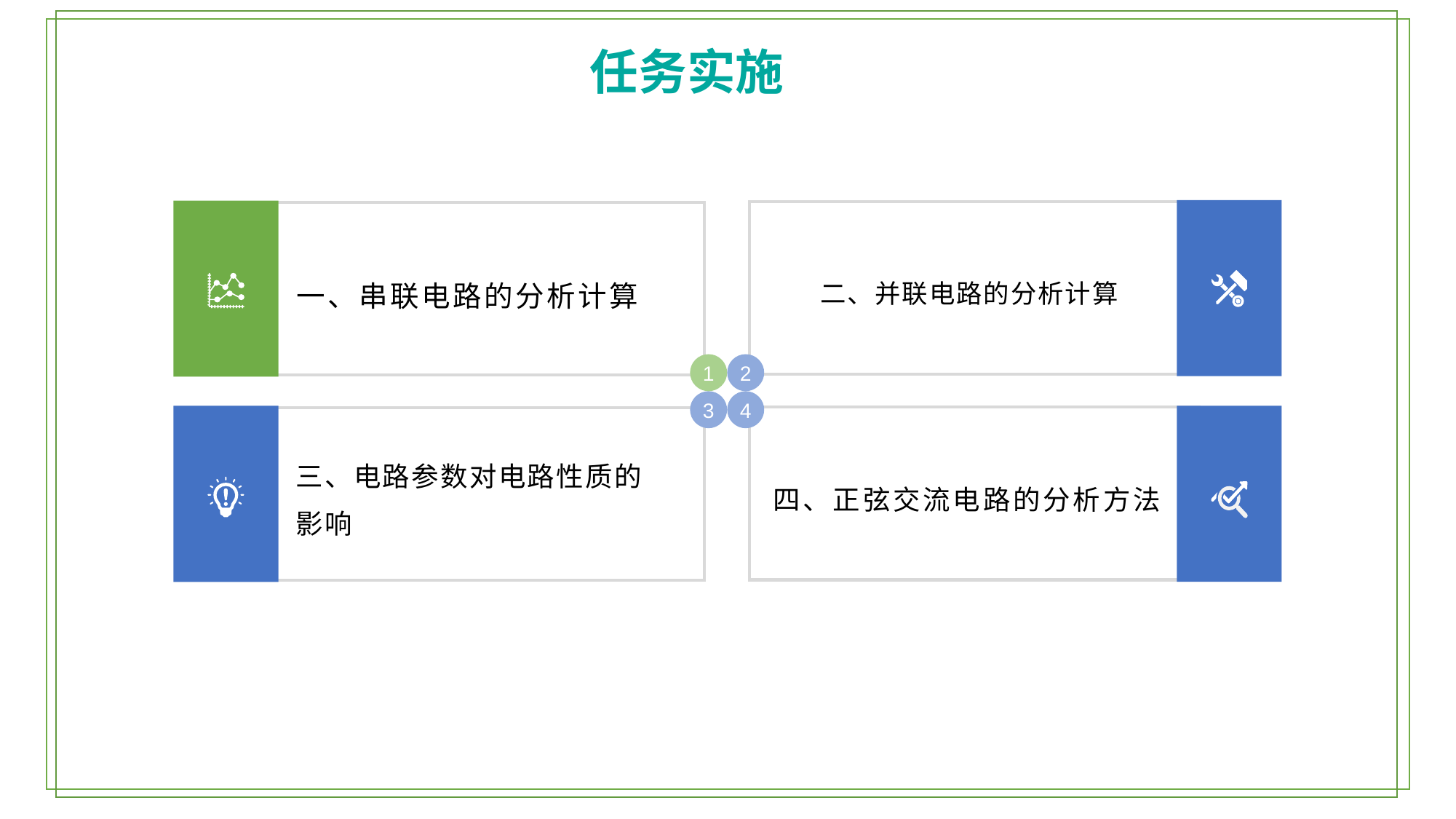

任务实施
二、并联电路的分析计算

一、串联电路的分析计算

2
1

3
4

四、正弦交流电路的分析方法
三、电路参数对电路性质的影响